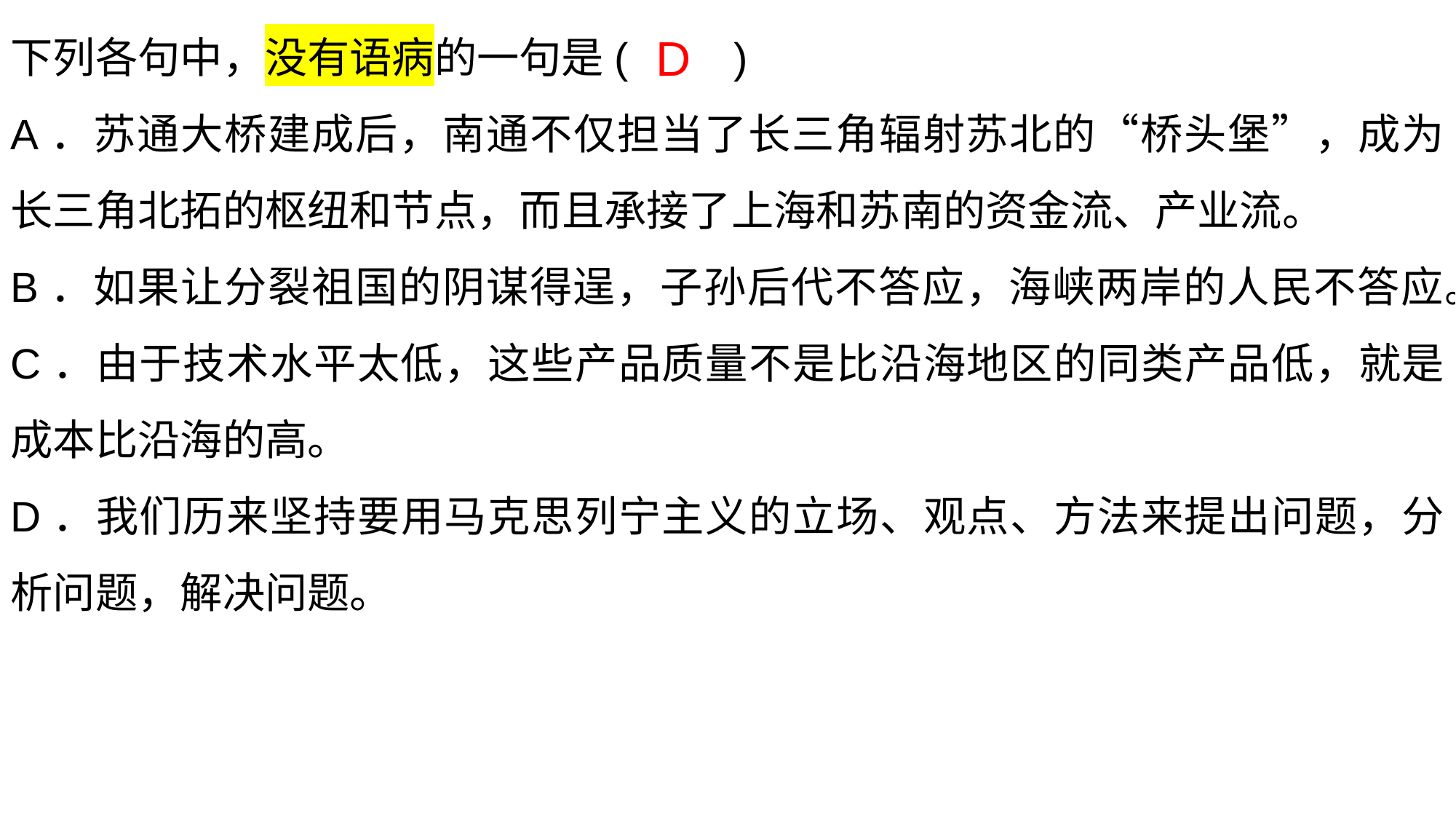

下列各句中，没有语病的一句是(　　)
A．苏通大桥建成后，南通不仅担当了长三角辐射苏北的“桥头堡”，成为长三角北拓的枢纽和节点，而且承接了上海和苏南的资金流、产业流。
B．如果让分裂祖国的阴谋得逞，子孙后代不答应，海峡两岸的人民不答应。
C．由于技术水平太低，这些产品质量不是比沿海地区的同类产品低，就是成本比沿海的高。
D．我们历来坚持要用马克思列宁主义的立场、观点、方法来提出问题，分析问题，解决问题。
D